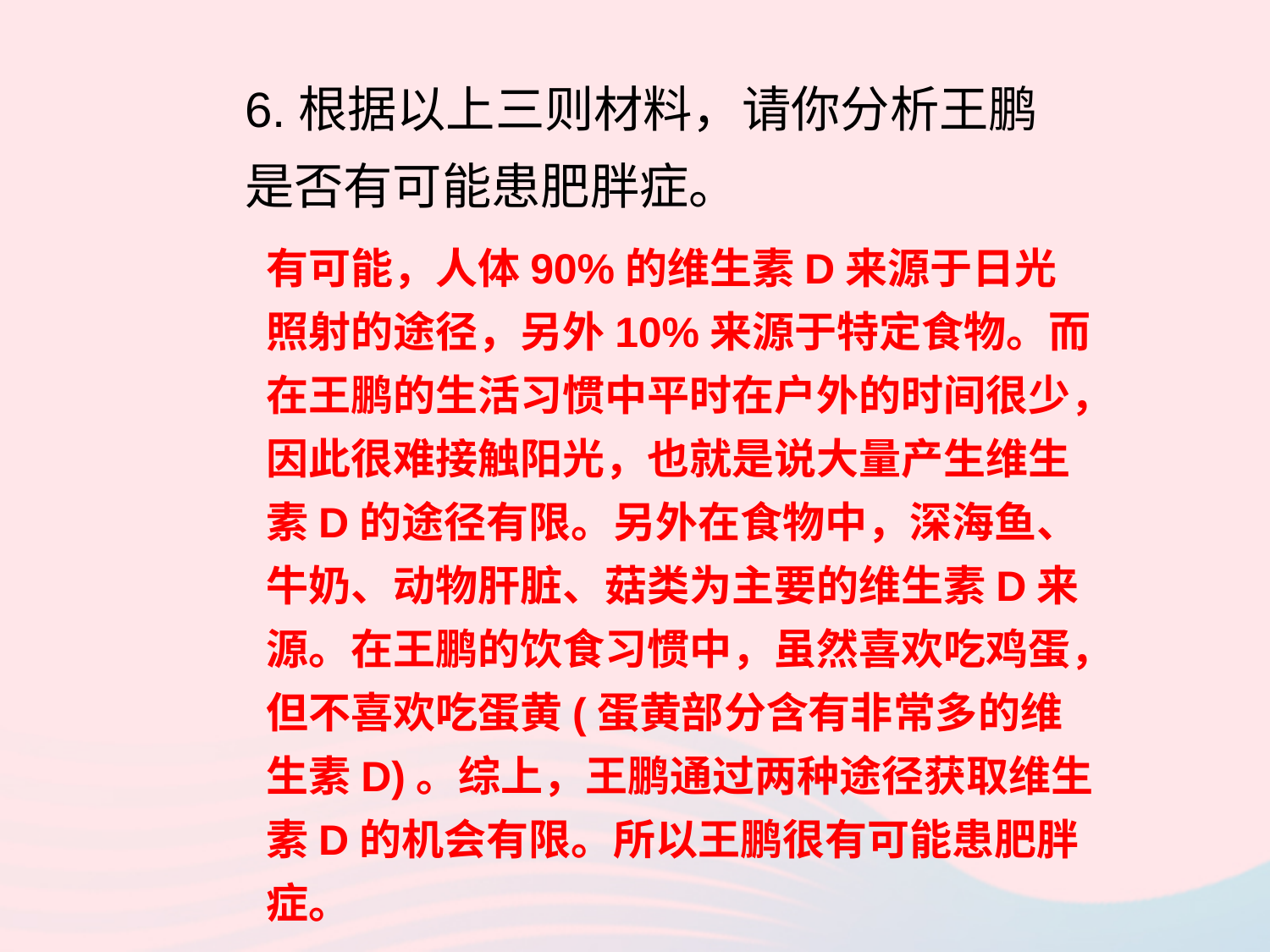

6.根据以上三则材料，请你分析王鹏是否有可能患肥胖症。
有可能，人体90%的维生素D来源于日光照射的途径，另外10%来源于特定食物。而在王鹏的生活习惯中平时在户外的时间很少，因此很难接触阳光，也就是说大量产生维生素D的途径有限。另外在食物中，深海鱼、牛奶、动物肝脏、菇类为主要的维生素D来源。在王鹏的饮食习惯中，虽然喜欢吃鸡蛋，但不喜欢吃蛋黄(蛋黄部分含有非常多的维生素D)。综上，王鹏通过两种途径获取维生素D的机会有限。所以王鹏很有可能患肥胖症。